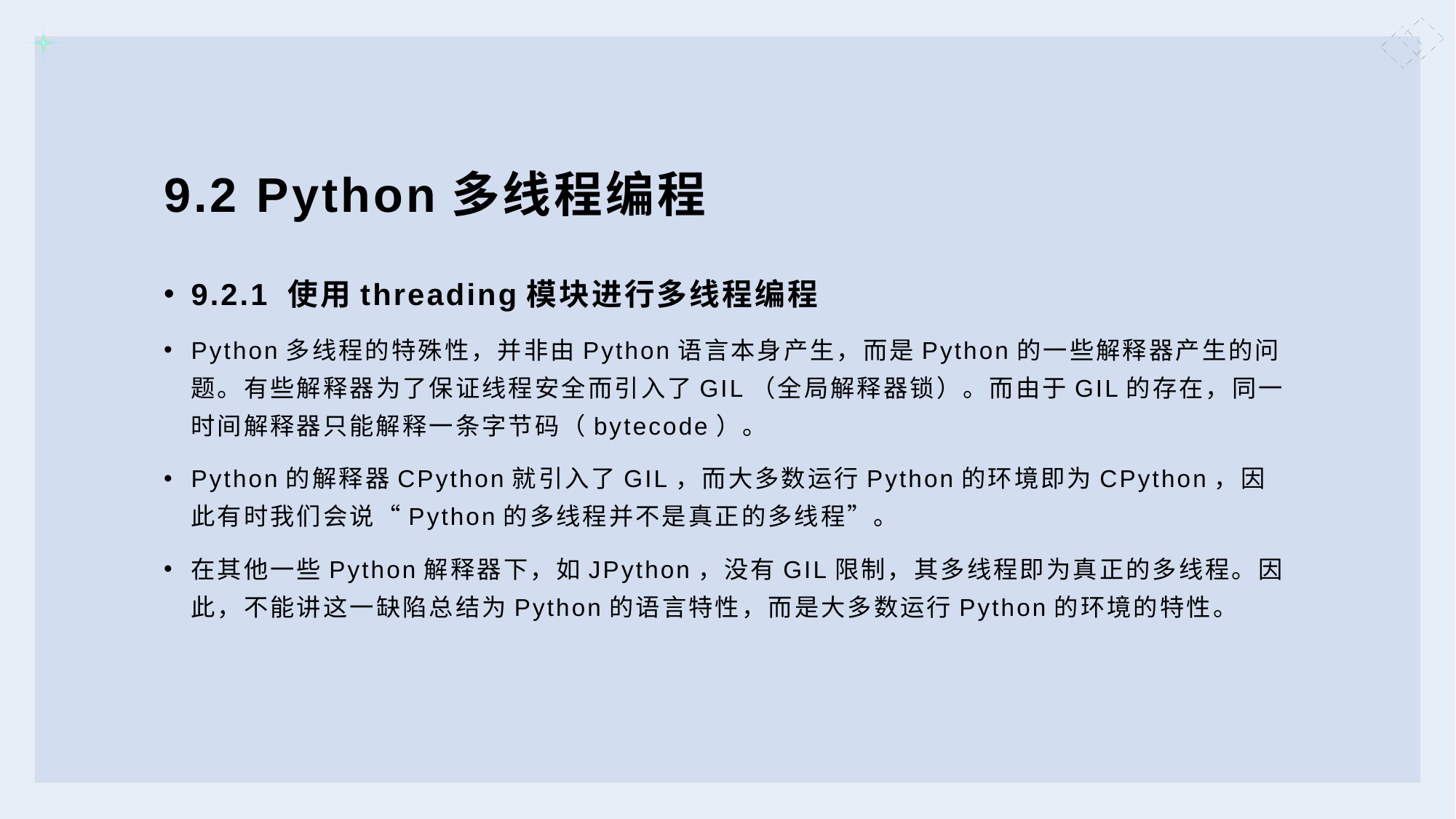

# 9.2 Python多线程编程
9.2.1 使用threading模块进行多线程编程
Python多线程的特殊性，并非由Python语言本身产生，而是Python的一些解释器产生的问题。有些解释器为了保证线程安全而引入了GIL（全局解释器锁）。而由于GIL的存在，同一时间解释器只能解释一条字节码（bytecode）。
Python的解释器CPython就引入了GIL，而大多数运行Python的环境即为CPython，因此有时我们会说“Python的多线程并不是真正的多线程”。
在其他一些Python解释器下，如JPython，没有GIL限制，其多线程即为真正的多线程。因此，不能讲这一缺陷总结为Python的语言特性，而是大多数运行Python的环境的特性。